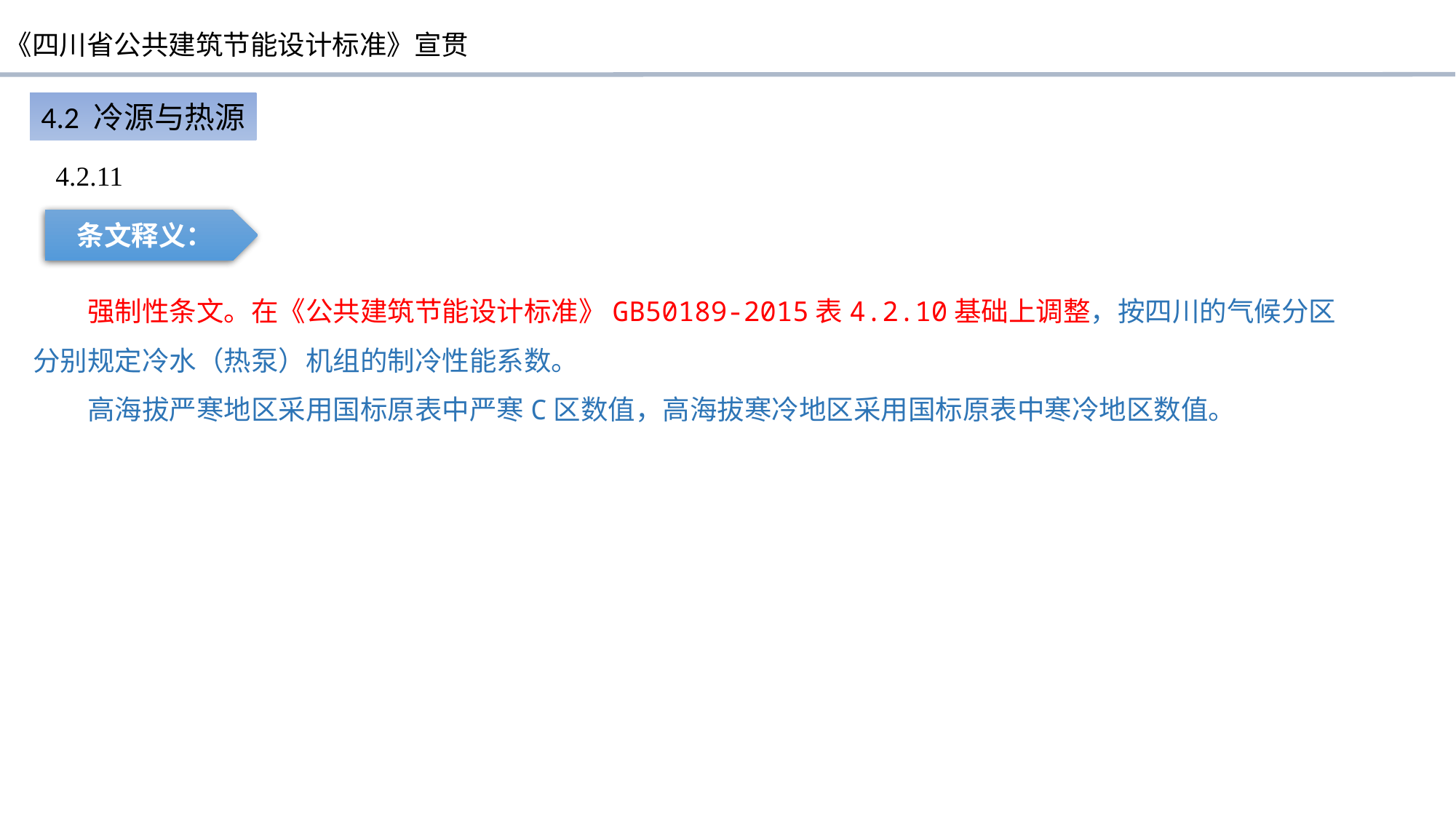

4.2 冷源与热源
4.2.11
条文释义：
强制性条文。在《公共建筑节能设计标准》GB50189-2015表4.2.10基础上调整，按四川的气候分区分别规定冷水（热泵）机组的制冷性能系数。
高海拔严寒地区采用国标原表中严寒C区数值，高海拔寒冷地区采用国标原表中寒冷地区数值。